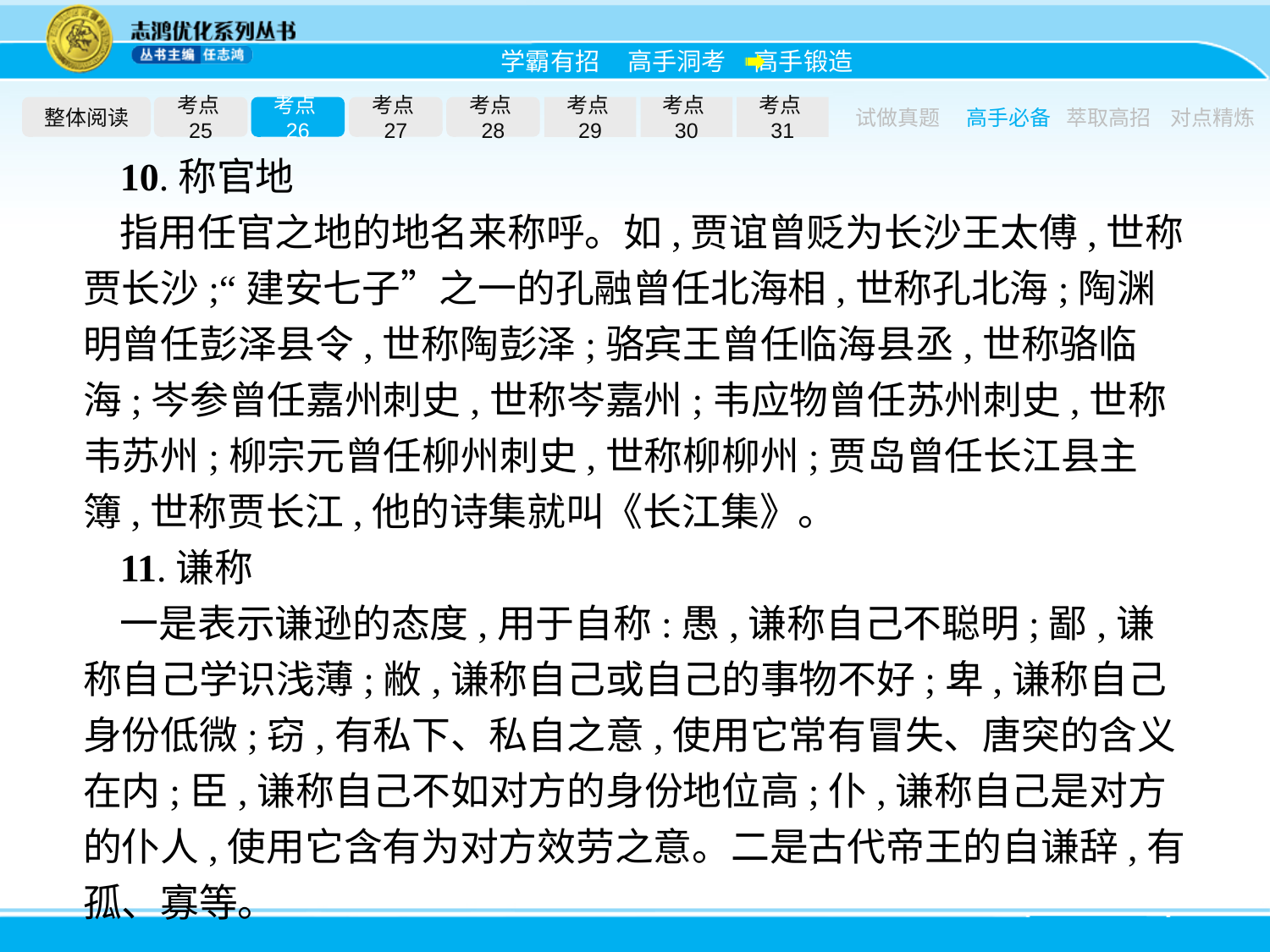

整体阅读
考点25
考点26
考点27
考点28
考点29
考点30
考点31
试做真题
高手必备
萃取高招
对点精炼
10.称官地
指用任官之地的地名来称呼。如,贾谊曾贬为长沙王太傅,世称贾长沙;“建安七子”之一的孔融曾任北海相,世称孔北海;陶渊明曾任彭泽县令,世称陶彭泽;骆宾王曾任临海县丞,世称骆临海;岑参曾任嘉州刺史,世称岑嘉州;韦应物曾任苏州刺史,世称韦苏州;柳宗元曾任柳州刺史,世称柳柳州;贾岛曾任长江县主簿,世称贾长江,他的诗集就叫《长江集》。
11.谦称
一是表示谦逊的态度,用于自称:愚,谦称自己不聪明;鄙,谦称自己学识浅薄;敝,谦称自己或自己的事物不好;卑,谦称自己身份低微;窃,有私下、私自之意,使用它常有冒失、唐突的含义在内;臣,谦称自己不如对方的身份地位高;仆,谦称自己是对方的仆人,使用它含有为对方效劳之意。二是古代帝王的自谦辞,有孤、寡等。